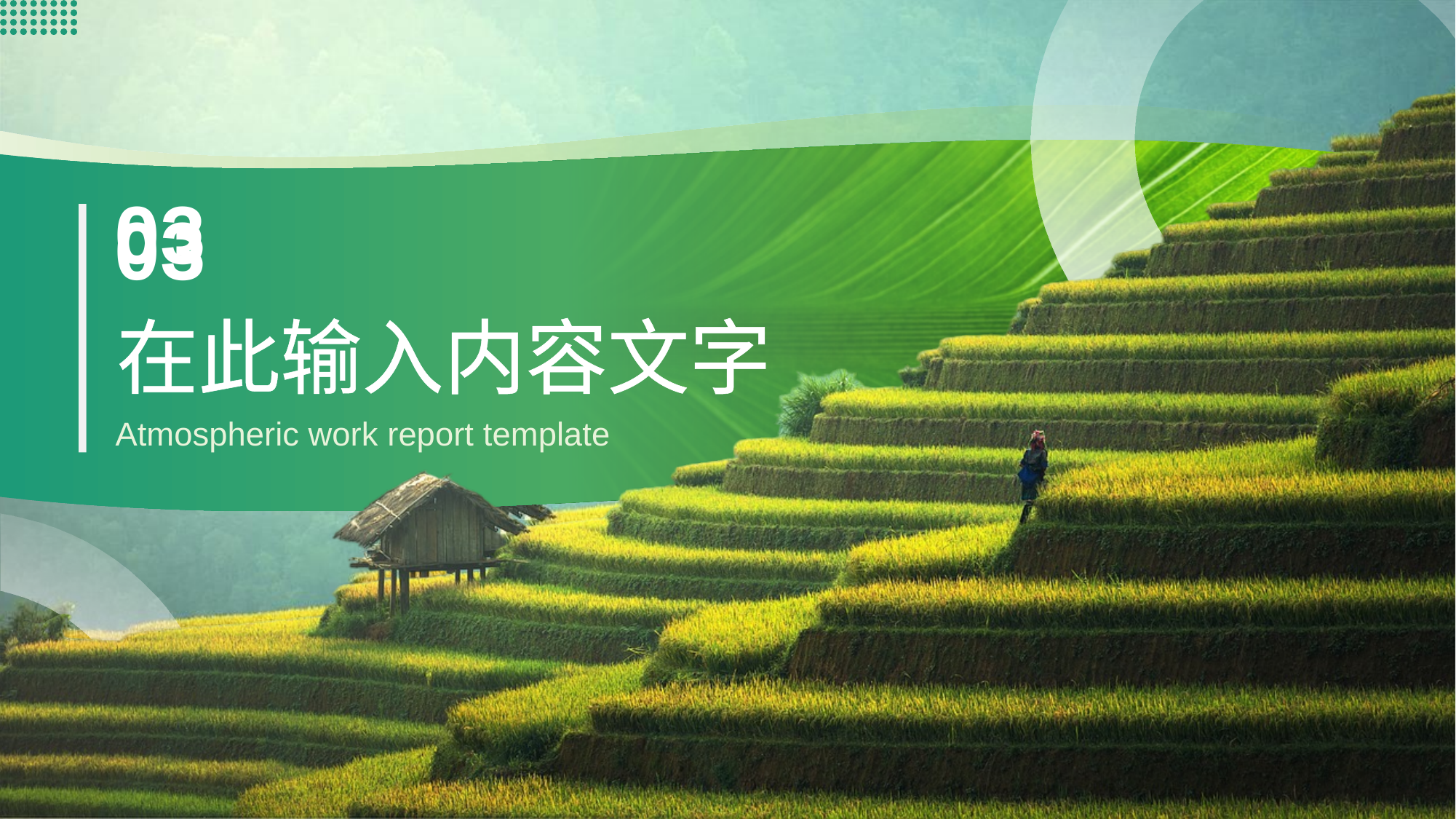

03
03
在此输入内容文字
Atmospheric work report template
2023